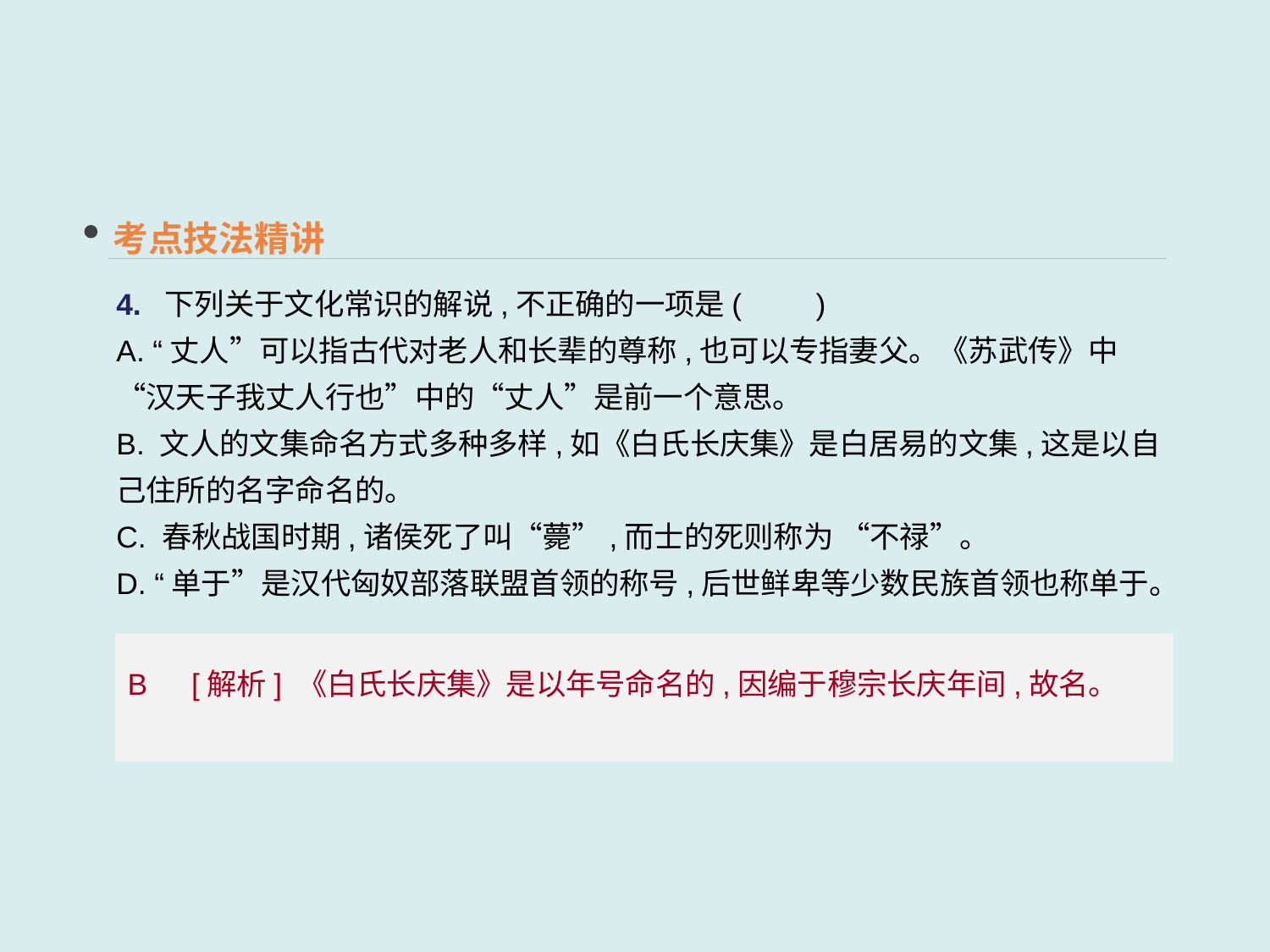

考点技法精讲

4.  下列关于文化常识的解说,不正确的一项是(　　)
A. “丈人”可以指古代对老人和长辈的尊称,也可以专指妻父。《苏武传》中“汉天子我丈人行也”中的“丈人”是前一个意思。
B. 文人的文集命名方式多种多样,如《白氏长庆集》是白居易的文集,这是以自己住所的名字命名的。
C. 春秋战国时期,诸侯死了叫“薨”,而士的死则称为 “不禄”。
D. “单于”是汉代匈奴部落联盟首领的称号,后世鲜卑等少数民族首领也称单于。

B　[解析] 《白氏长庆集》是以年号命名的,因编于穆宗长庆年间,故名。